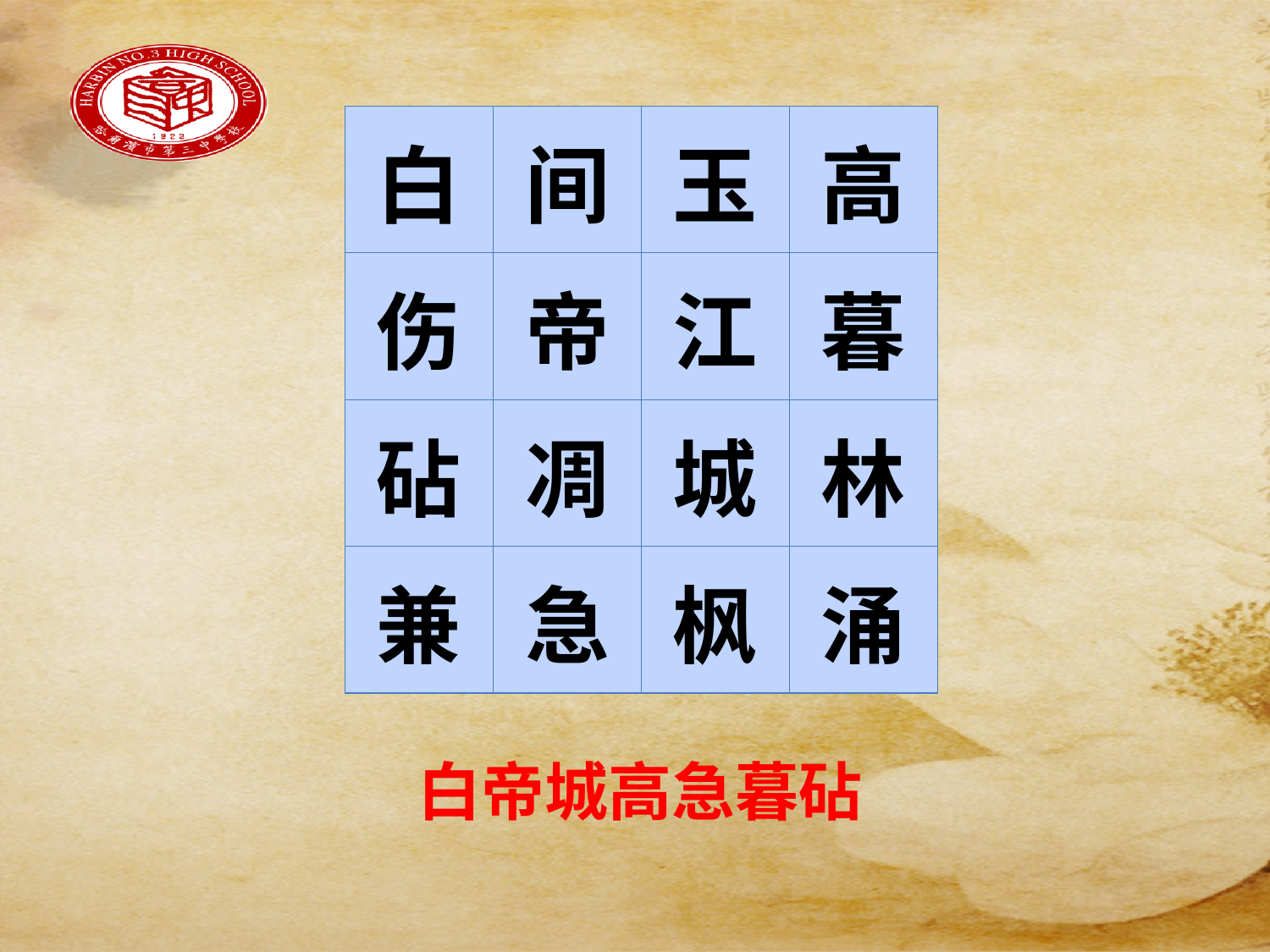

#
| 白 | 间 | 玉 | 高 |
| --- | --- | --- | --- |
| 伤 | 帝 | 江 | 暮 |
| 砧 | 凋 | 城 | 林 |
| 兼 | 急 | 枫 | 涌 |
白帝城高急暮砧